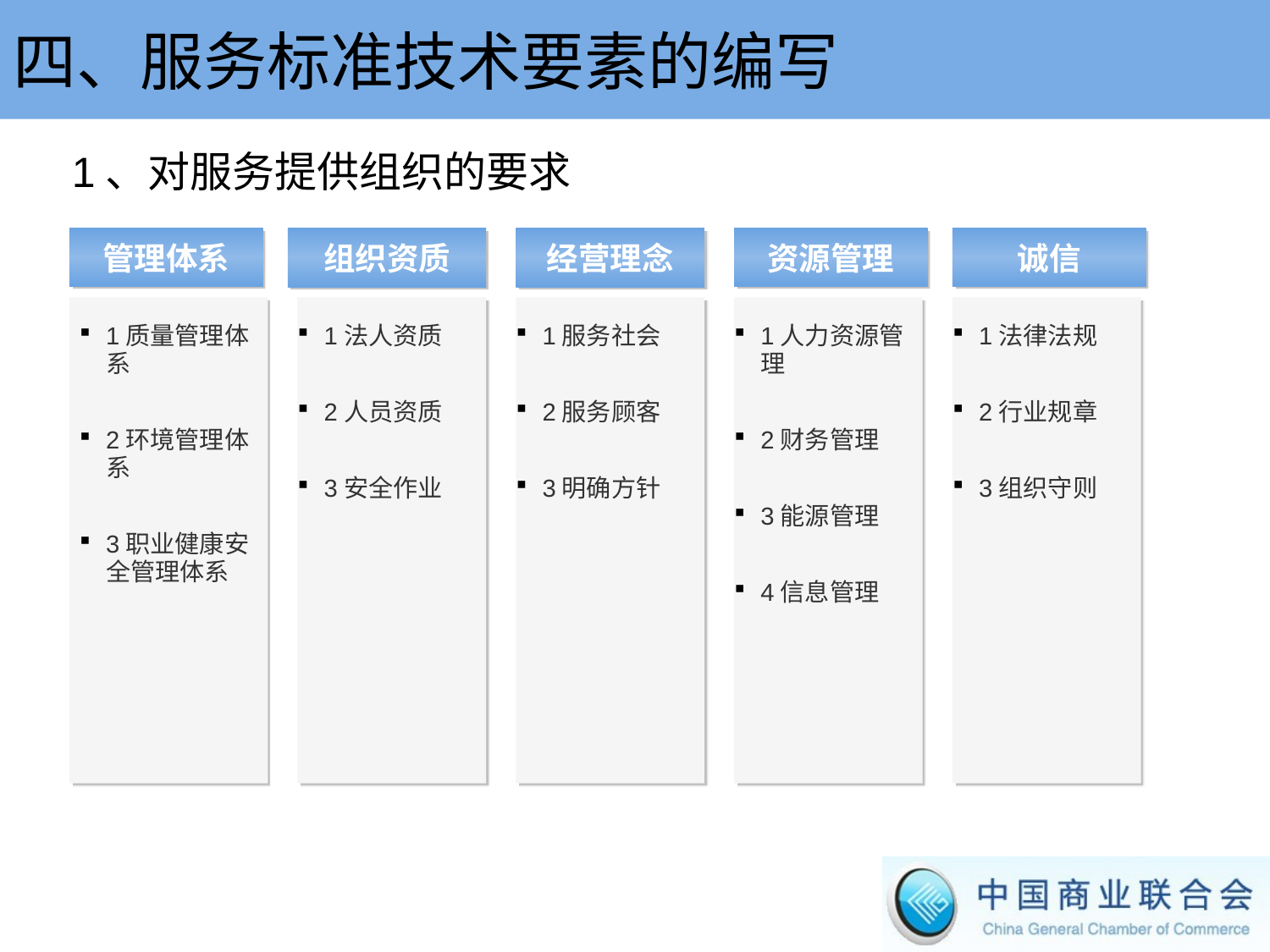

四、服务标准技术要素的编写
1、对服务提供组织的要求
管理体系
组织资质
经营理念
资源管理
诚信

1服务社会

2服务顾客

3明确方针

1人力资源管理

2财务管理

3能源管理

4信息管理

1法律法规

2行业规章

3组织守则

1质量管理体系

2环境管理体系

3职业健康安全管理体系

1法人资质

2人员资质

3安全作业